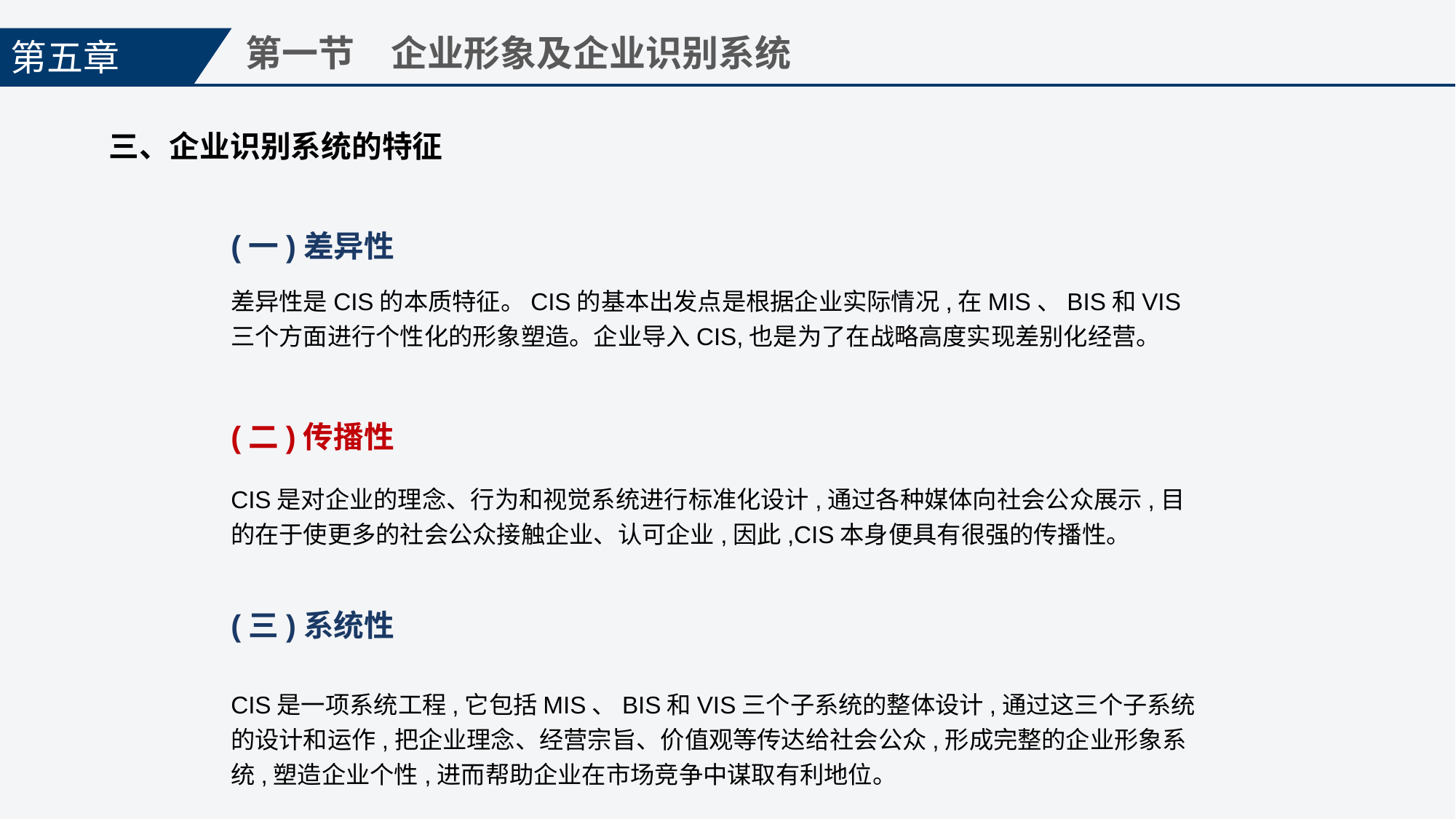

第五章
第一节　企业形象及企业识别系统
三、企业识别系统的特征
(一)差异性
差异性是CIS的本质特征。CIS的基本出发点是根据企业实际情况,在MIS、BIS和VIS三个方面进行个性化的形象塑造。企业导入CIS,也是为了在战略高度实现差别化经营。
(二)传播性
CIS是对企业的理念、行为和视觉系统进行标准化设计,通过各种媒体向社会公众展示,目的在于使更多的社会公众接触企业、认可企业,因此,CIS本身便具有很强的传播性。
(三)系统性
CIS是一项系统工程,它包括MIS、BIS和VIS三个子系统的整体设计,通过这三个子系统的设计和运作,把企业理念、经营宗旨、价值观等传达给社会公众,形成完整的企业形象系统,塑造企业个性,进而帮助企业在市场竞争中谋取有利地位。